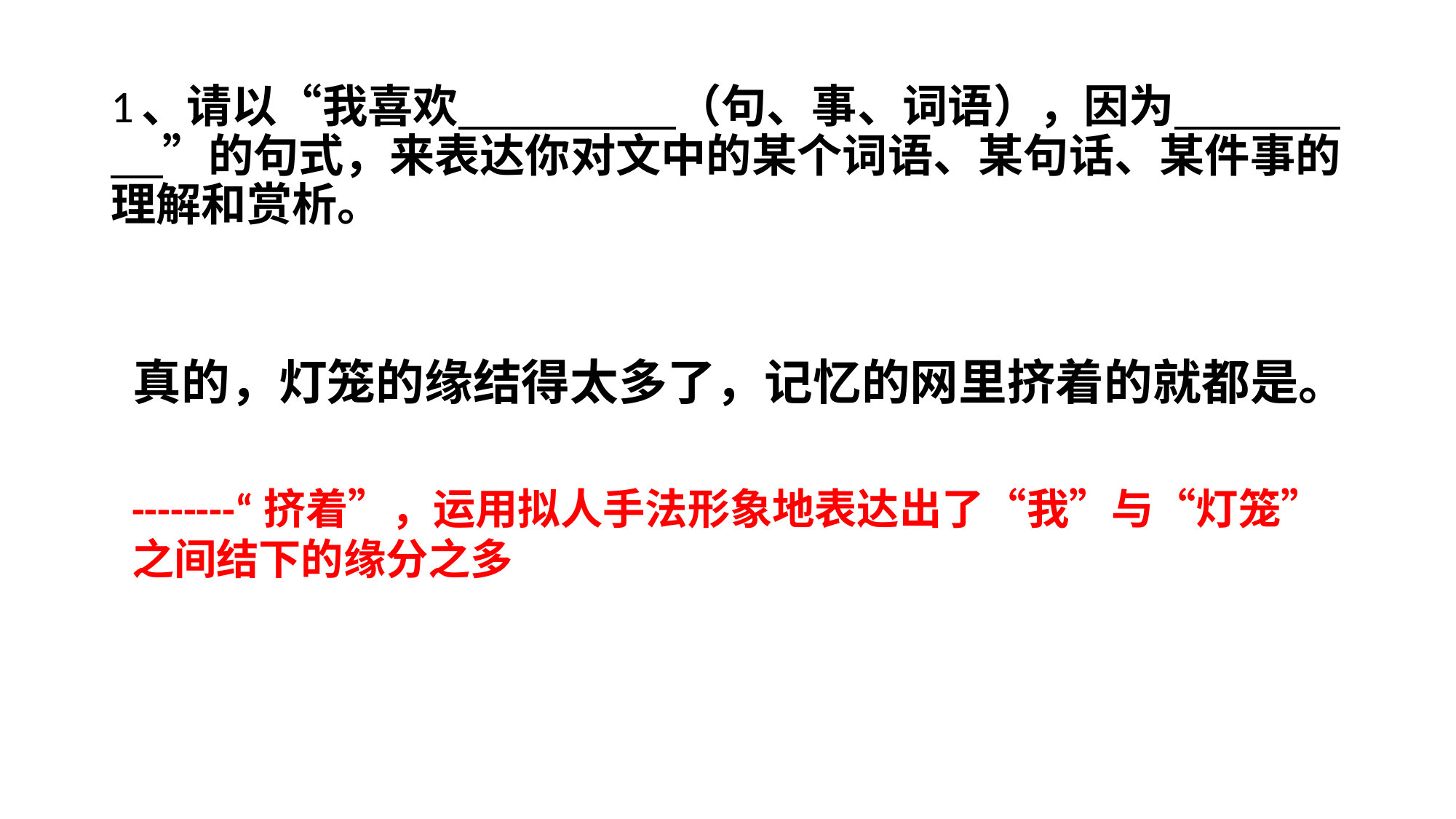

# 1、请以“我喜欢                     （句、事、词语），因为                      ”的句式，来表达你对文中的某个词语、某句话、某件事的理解和赏析。

真的，灯笼的缘结得太多了，记忆的网里挤着的就都是。
--------“挤着”，运用拟人手法形象地表达出了“我”与“灯笼”
之间结下的缘分之多